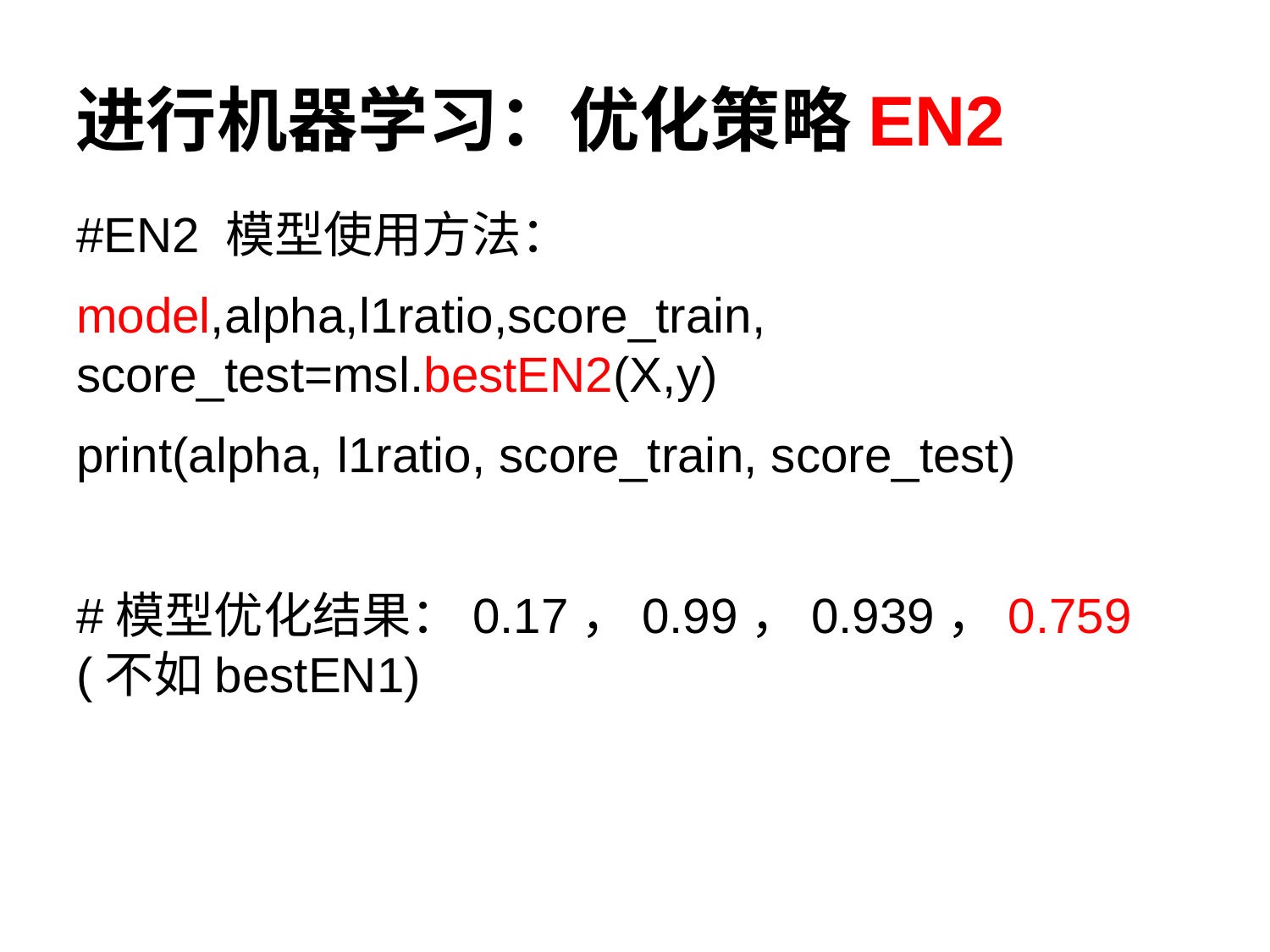

# 进行机器学习：优化策略EN2
#EN2 模型使用方法：
model,alpha,l1ratio,score_train, score_test=msl.bestEN2(X,y)
print(alpha, l1ratio, score_train, score_test)

#模型优化结果：0.17，0.99，0.939，0.759 (不如bestEN1)